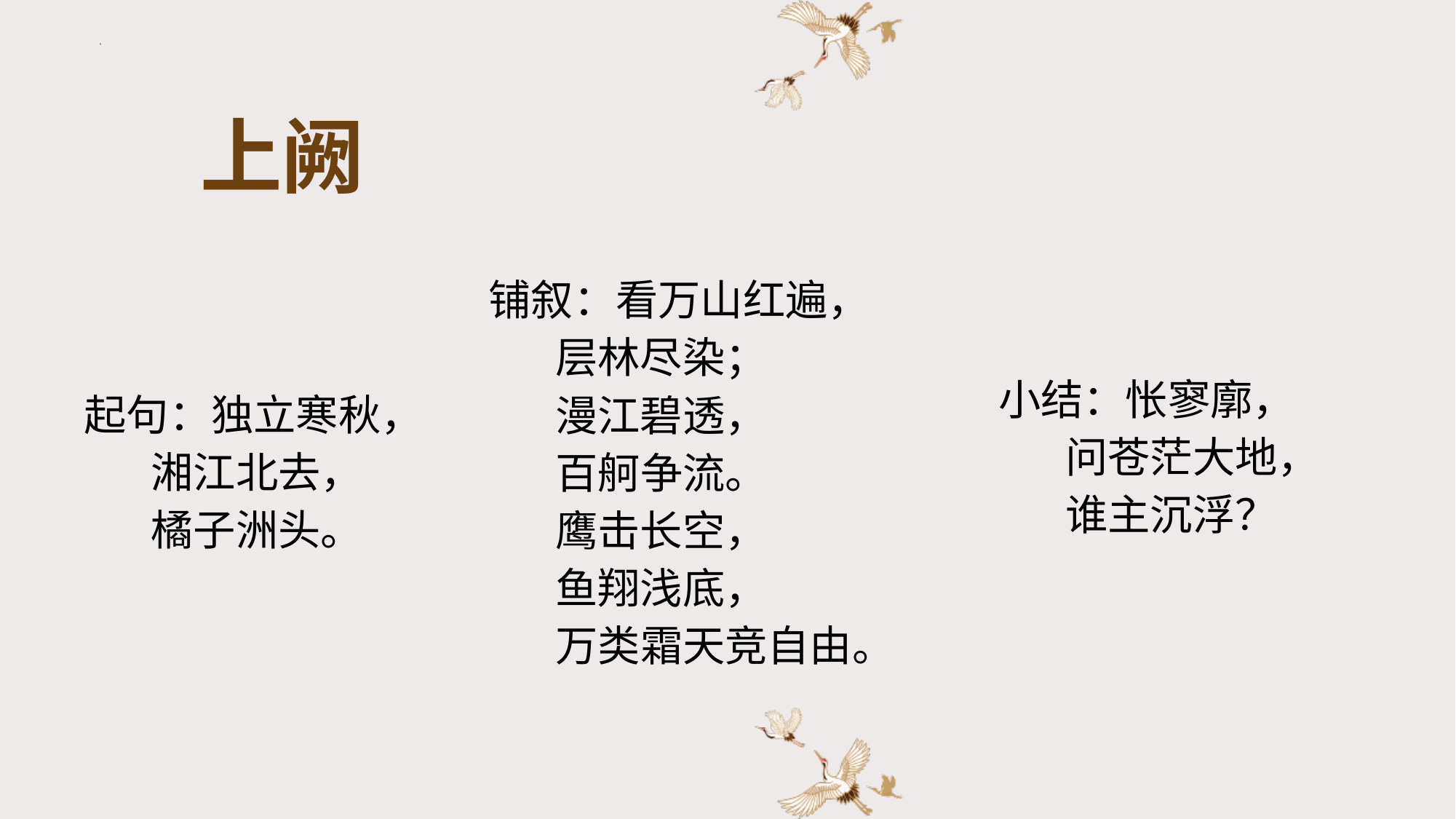

上阙
铺叙：看万山红遍，
      层林尽染；
      漫江碧透，
      百舸争流。
      鹰击长空，
      鱼翔浅底，
      万类霜天竞自由。

小结：怅寥廓，
      问苍茫大地，
      谁主沉浮？

起句：独立寒秋，
      湘江北去，
      橘子洲头。